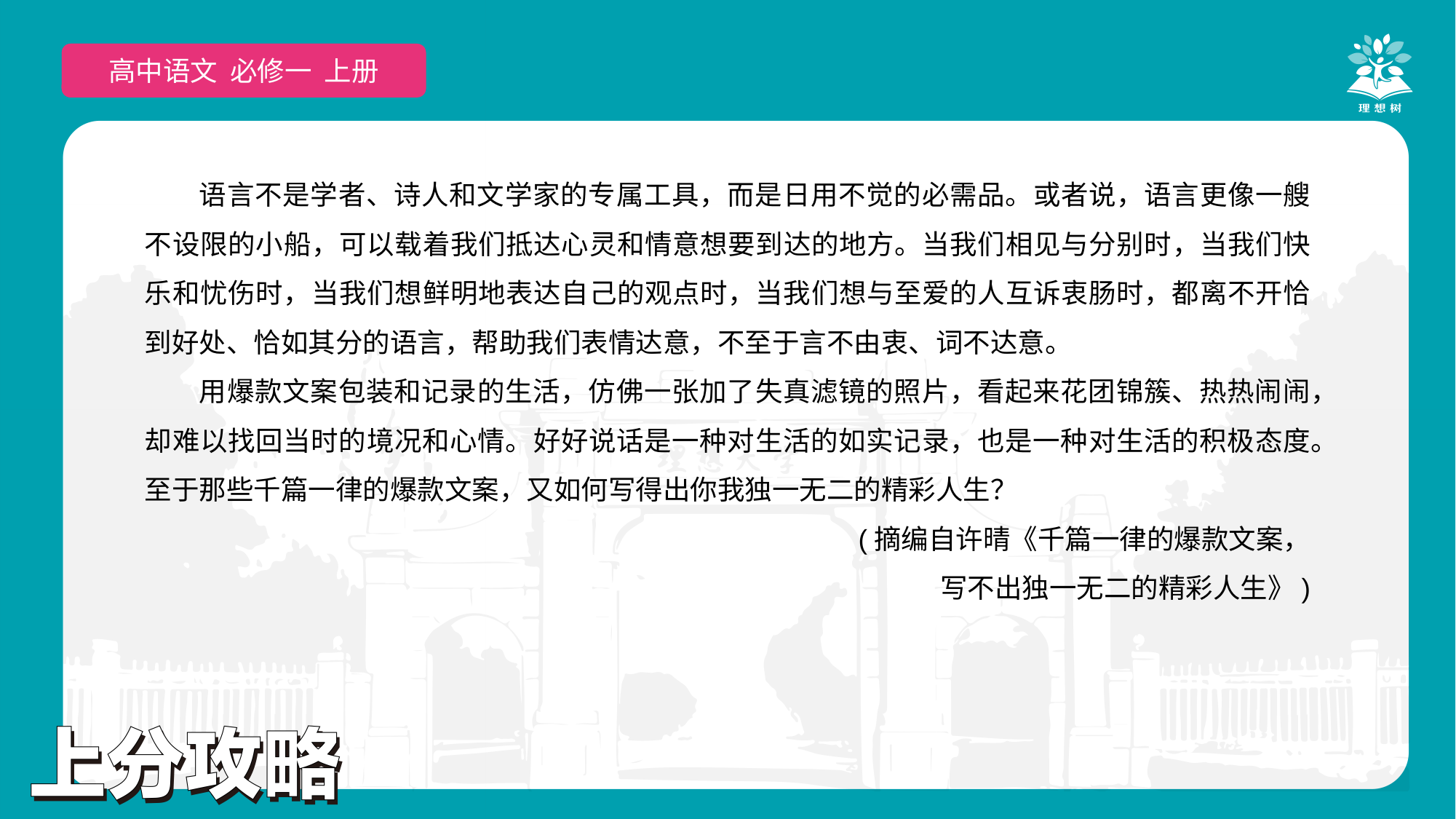

高中语文  选择性必修上
高中语文  必修一  上册
语言不是学者、诗人和文学家的专属工具，而是日用不觉的必需品。或者说，语言更像一艘不设限的小船，可以载着我们抵达心灵和情意想要到达的地方。当我们相见与分别时，当我们快乐和忧伤时，当我们想鲜明地表达自己的观点时，当我们想与至爱的人互诉衷肠时，都离不开恰到好处、恰如其分的语言，帮助我们表情达意，不至于言不由衷、词不达意。
用爆款文案包装和记录的生活，仿佛一张加了失真滤镜的照片，看起来花团锦簇、热热闹闹，却难以找回当时的境况和心情。好好说话是一种对生活的如实记录，也是一种对生活的积极态度。至于那些千篇一律的爆款文案，又如何写得出你我独一无二的精彩人生？
(摘编自许晴《千篇一律的爆款文案，
写不出独一无二的精彩人生》)